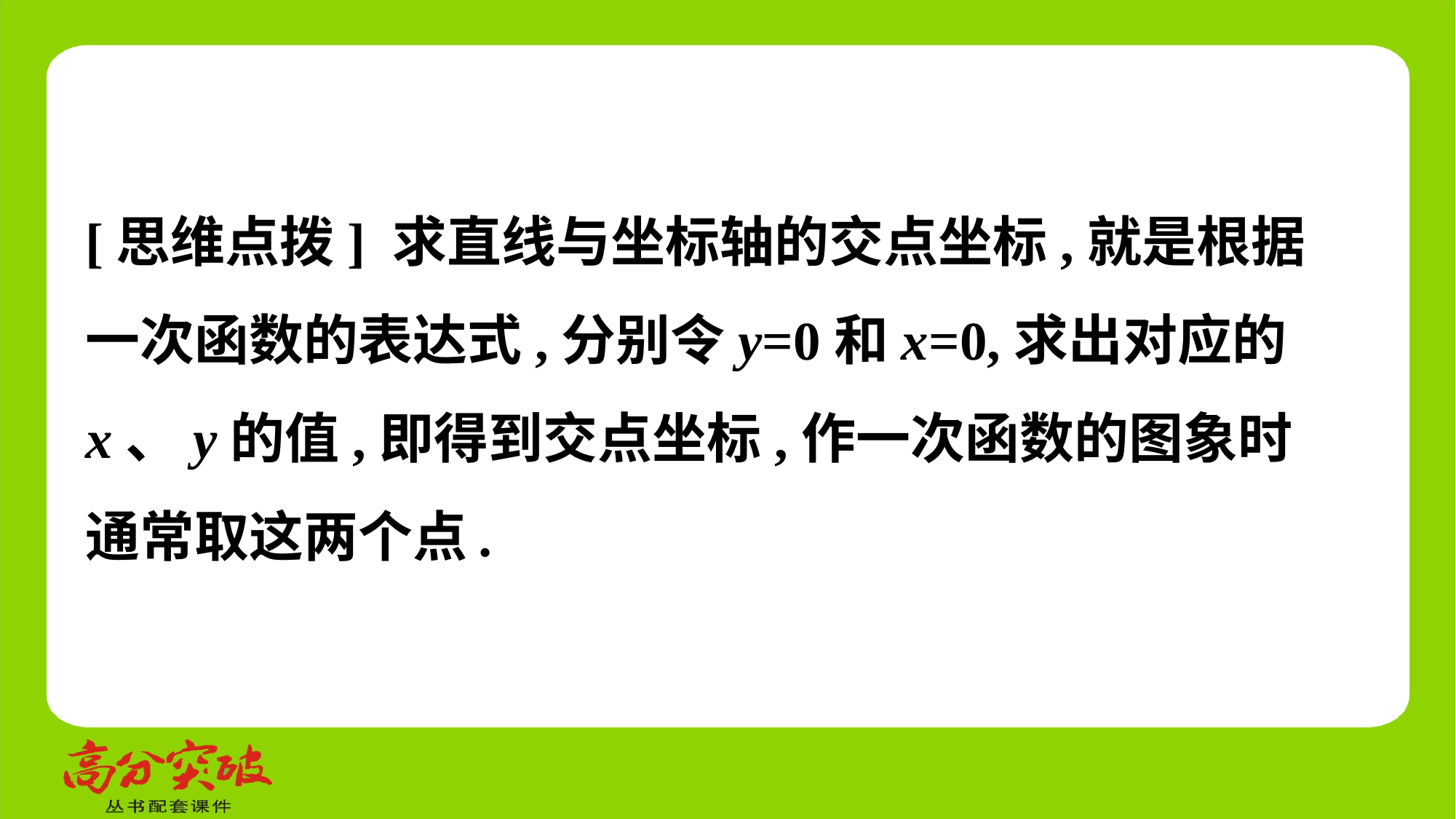

[思维点拨] 求直线与坐标轴的交点坐标,就是根据一次函数的表达式,分别令y=0和x=0,求出对应的x、y的值,即得到交点坐标,作一次函数的图象时通常取这两个点.